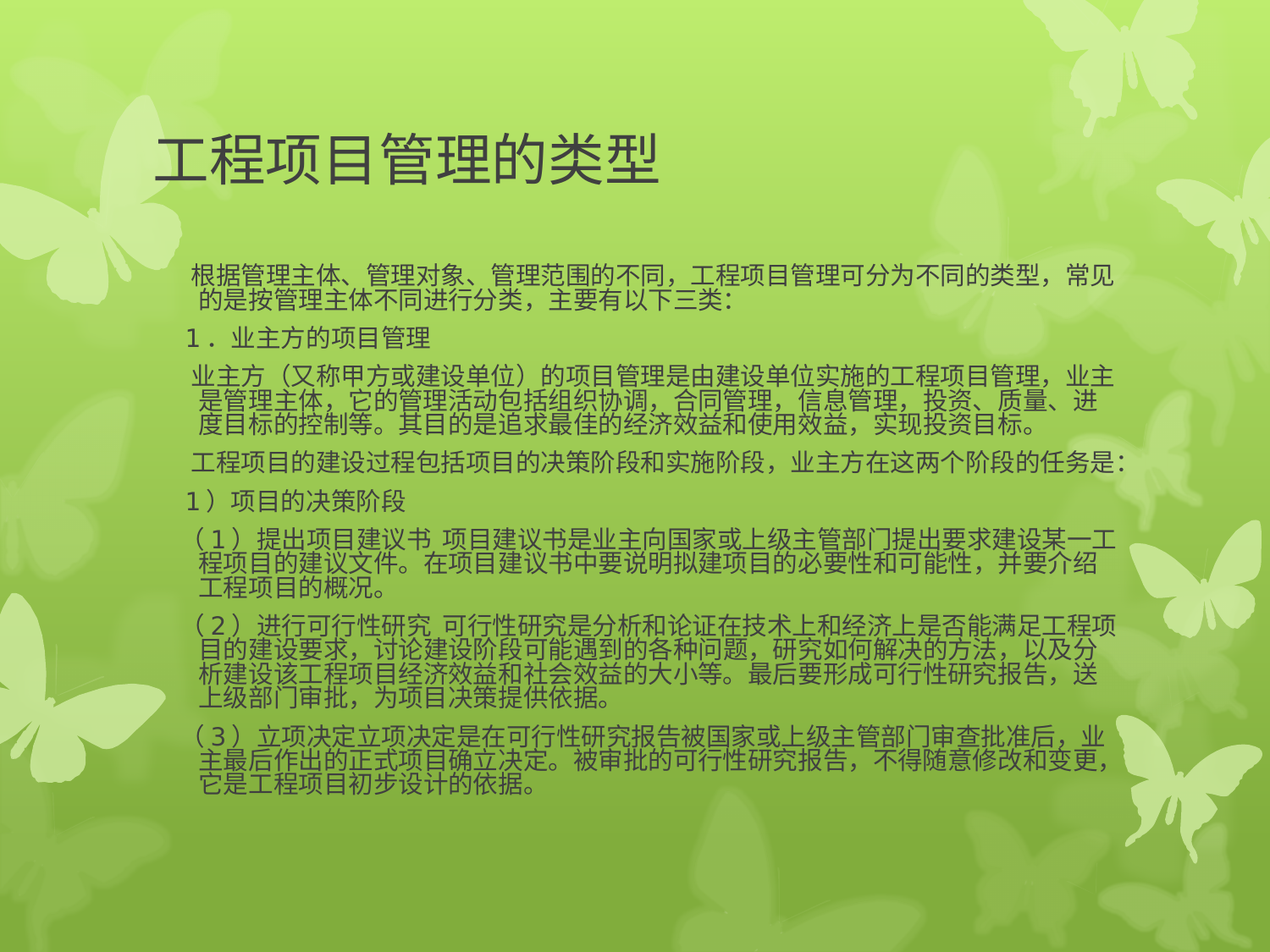

# 工程项目管理的类型
      根据管理主体、管理对象、管理范围的不同，工程项目管理可分为不同的类型，常见的是按管理主体不同进行分类，主要有以下三类：
    1．业主方的项目管理
      业主方（又称甲方或建设单位）的项目管理是由建设单位实施的工程项目管理，业主是管理主体，它的管理活动包括组织协调，合同管理，信息管理，投资、质量、进度目标的控制等。其目的是追求最佳的经济效益和使用效益，实现投资目标。
      工程项目的建设过程包括项目的决策阶段和实施阶段，业主方在这两个阶段的任务是：
    1）项目的决策阶段
    （1）提出项目建议书  项目建议书是业主向国家或上级主管部门提出要求建设某一工程项目的建议文件。在项目建议书中要说明拟建项目的必要性和可能性，并要介绍工程项目的概况。
    （2）进行可行性研究  可行性研究是分析和论证在技术上和经济上是否能满足工程项目的建设要求，讨论建设阶段可能遇到的各种问题，研究如何解决的方法，以及分析建设该工程项目经济效益和社会效益的大小等。最后要形成可行性研究报告，送上级部门审批，为项目决策提供依据。
    （3）立项决定立项决定是在可行性研究报告被国家或上级主管部门审查批准后，业主最后作出的正式项目确立决定。被审批的可行性研究报告，不得随意修改和变更，它是工程项目初步设计的依据。